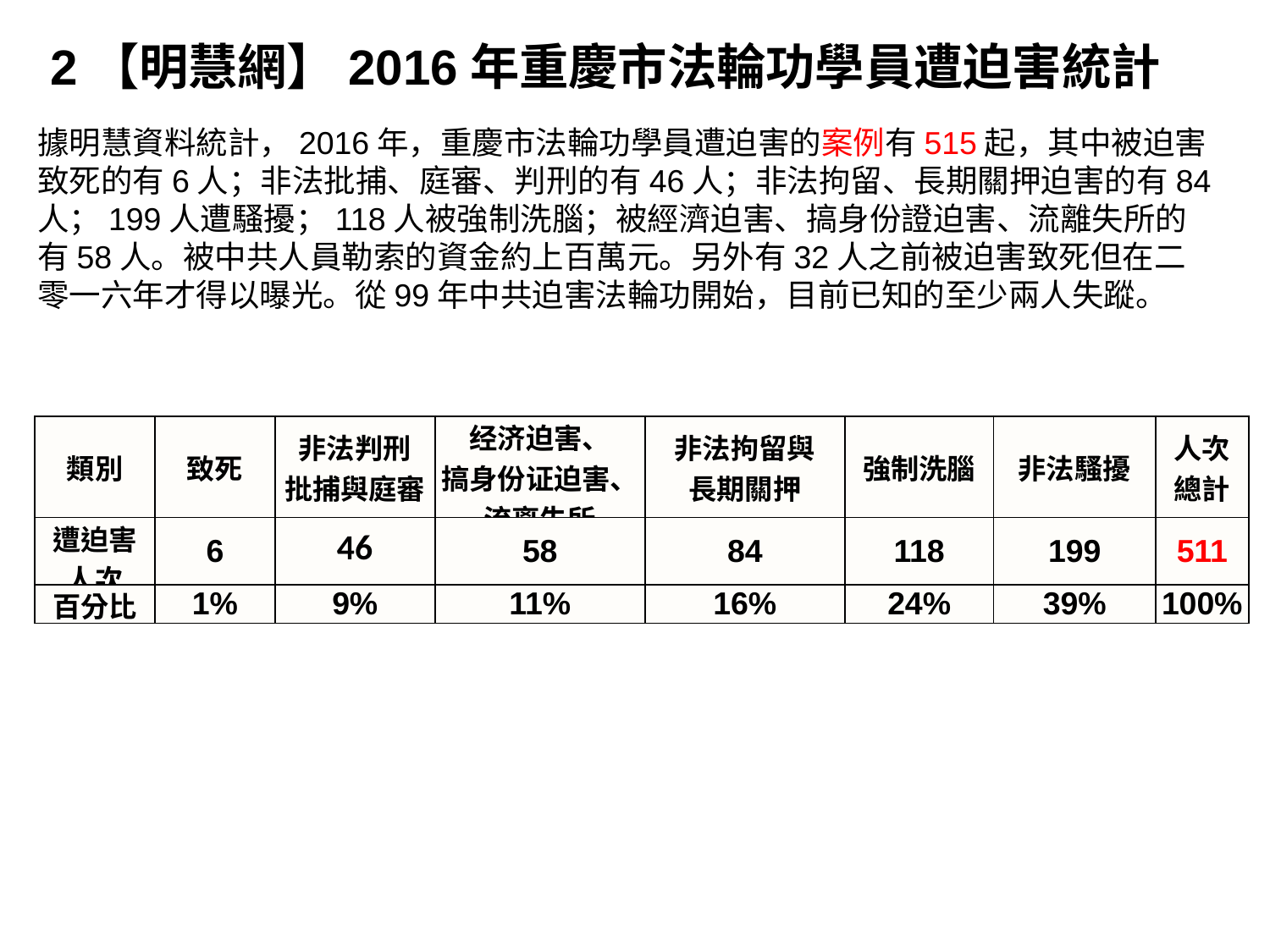

2【明慧網】2016年重慶市法輪功學員遭迫害統計
據明慧資料統計，2016年，重慶市法輪功學員遭迫害的案例有515起，其中被迫害致死的有6人；非法批捕、庭審、判刑的有46人；非法拘留、長期關押迫害的有84人；199人遭騷擾；118人被強制洗腦；被經濟迫害、搞身份證迫害、流離失所的有58人。被中共人員勒索的資金約上百萬元。另外有32人之前被迫害致死但在二零一六年才得以曝光。從99年中共迫害法輪功開始，目前已知的至少兩人失蹤。
| 類別 | 致死 | 非法判刑 批捕與庭審 | 经济迫害、 搞身份证迫害、 流离失所 | 非法拘留與 長期關押 | 強制洗腦 | 非法騷擾 | 人次 總計 |
| --- | --- | --- | --- | --- | --- | --- | --- |
| 遭迫害 人次 | 6 | 46 | 58 | 84 | 118 | 199 | 511 |
| 百分比 | 1% | 9% | 11% | 16% | 24% | 39% | 100% |